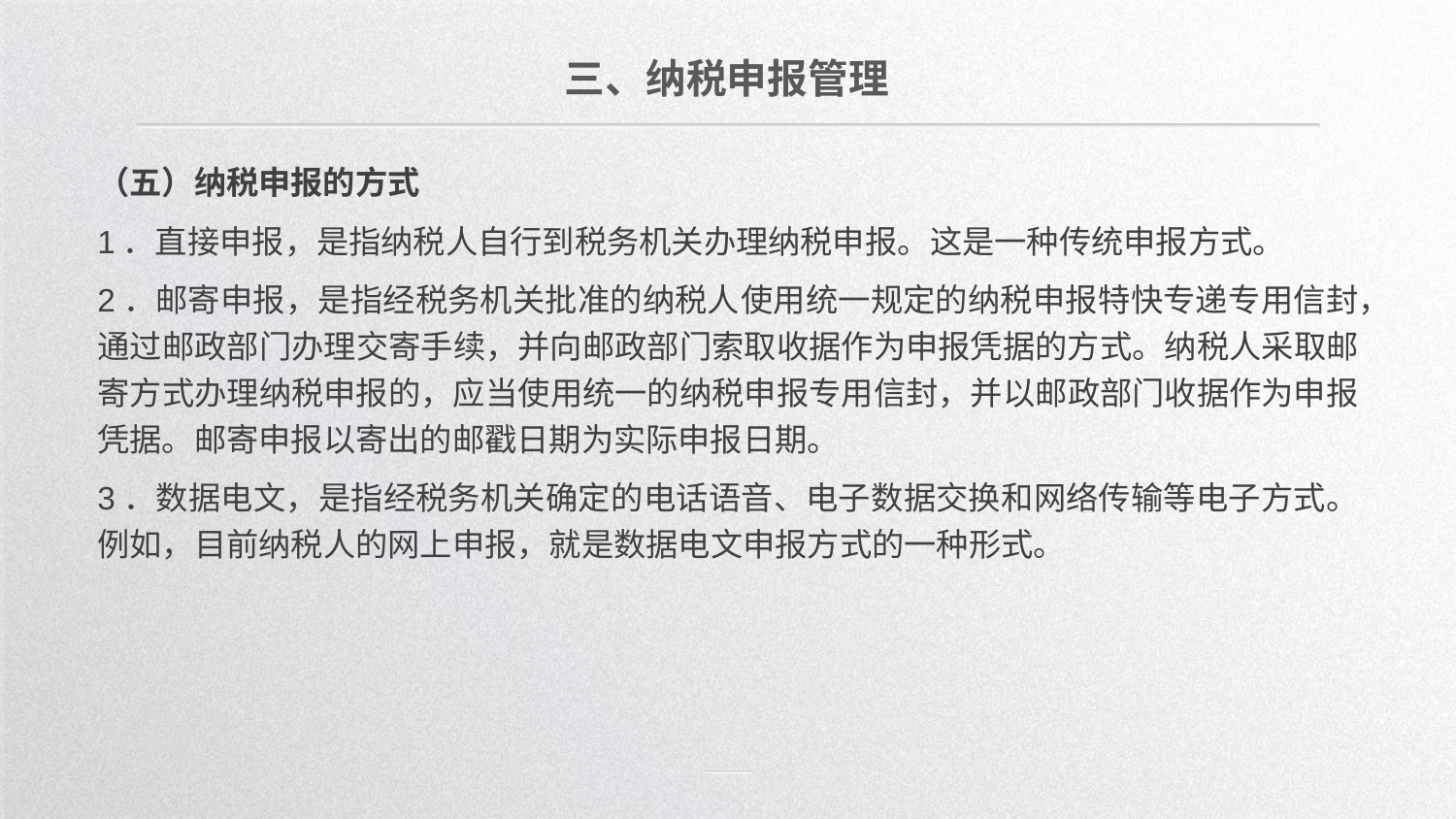

三、纳税申报管理
（五）纳税申报的方式
1．直接申报，是指纳税人自行到税务机关办理纳税申报。这是一种传统申报方式。
2．邮寄申报，是指经税务机关批准的纳税人使用统一规定的纳税申报特快专递专用信封，通过邮政部门办理交寄手续，并向邮政部门索取收据作为申报凭据的方式。纳税人采取邮寄方式办理纳税申报的，应当使用统一的纳税申报专用信封，并以邮政部门收据作为申报凭据。邮寄申报以寄出的邮戳日期为实际申报日期。
3．数据电文，是指经税务机关确定的电话语音、电子数据交换和网络传输等电子方式。例如，目前纳税人的网上申报，就是数据电文申报方式的一种形式。